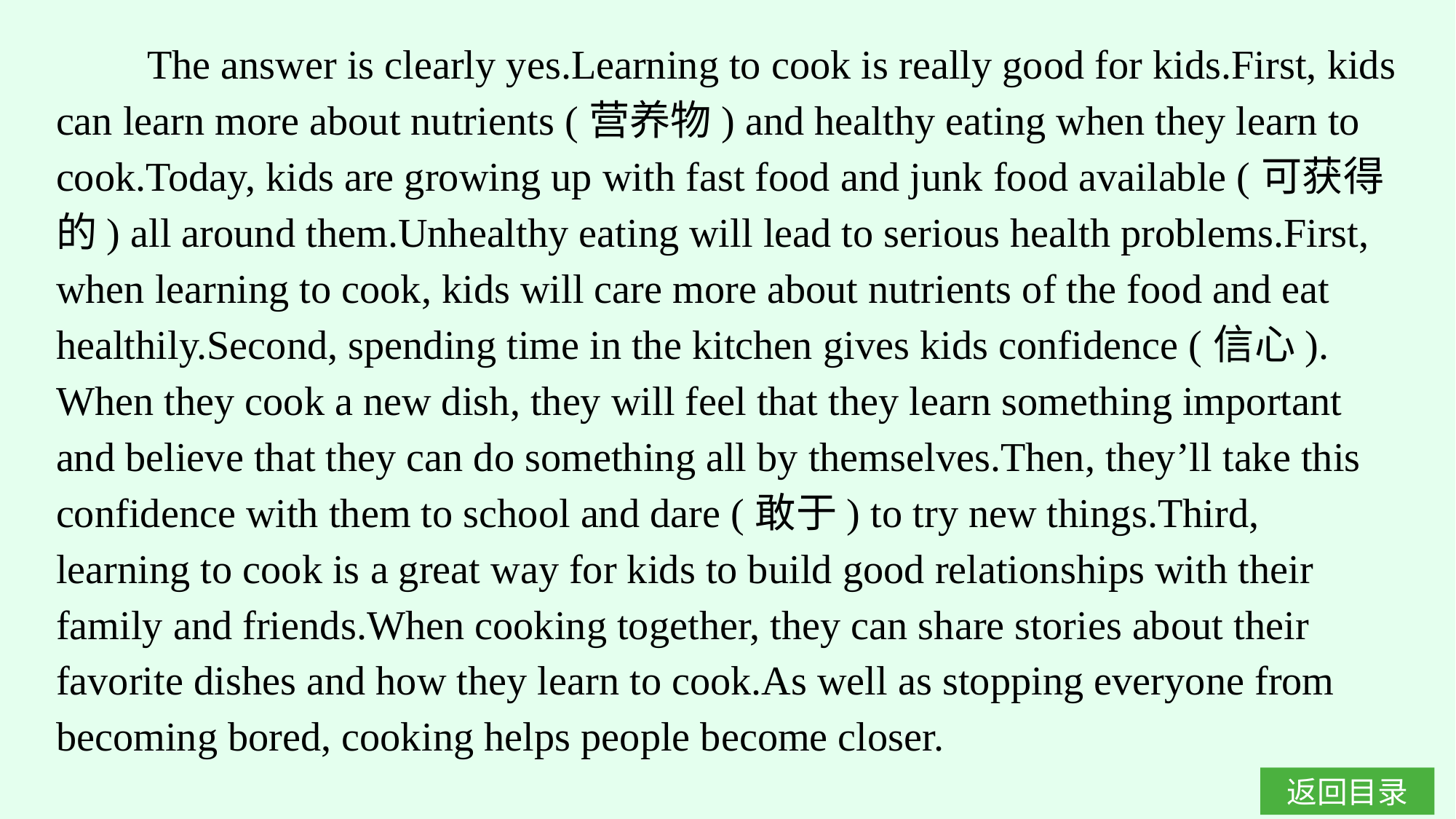

The answer is clearly yes.Learning to cook is really good for kids.First, kids can learn more about nutrients (营养物) and healthy eating when they learn to cook.Today, kids are growing up with fast food and junk food available (可获得的) all around them.Unhealthy eating will lead to serious health problems.First, when learning to cook, kids will care more about nutrients of the food and eat healthily.Second, spending time in the kitchen gives kids confidence (信心). When they cook a new dish, they will feel that they learn something important and believe that they can do something all by themselves.Then, they’ll take this confidence with them to school and dare (敢于) to try new things.Third, learning to cook is a great way for kids to build good relationships with their family and friends.When cooking together, they can share stories about their favorite dishes and how they learn to cook.As well as stopping everyone from becoming bored, cooking helps people become closer.